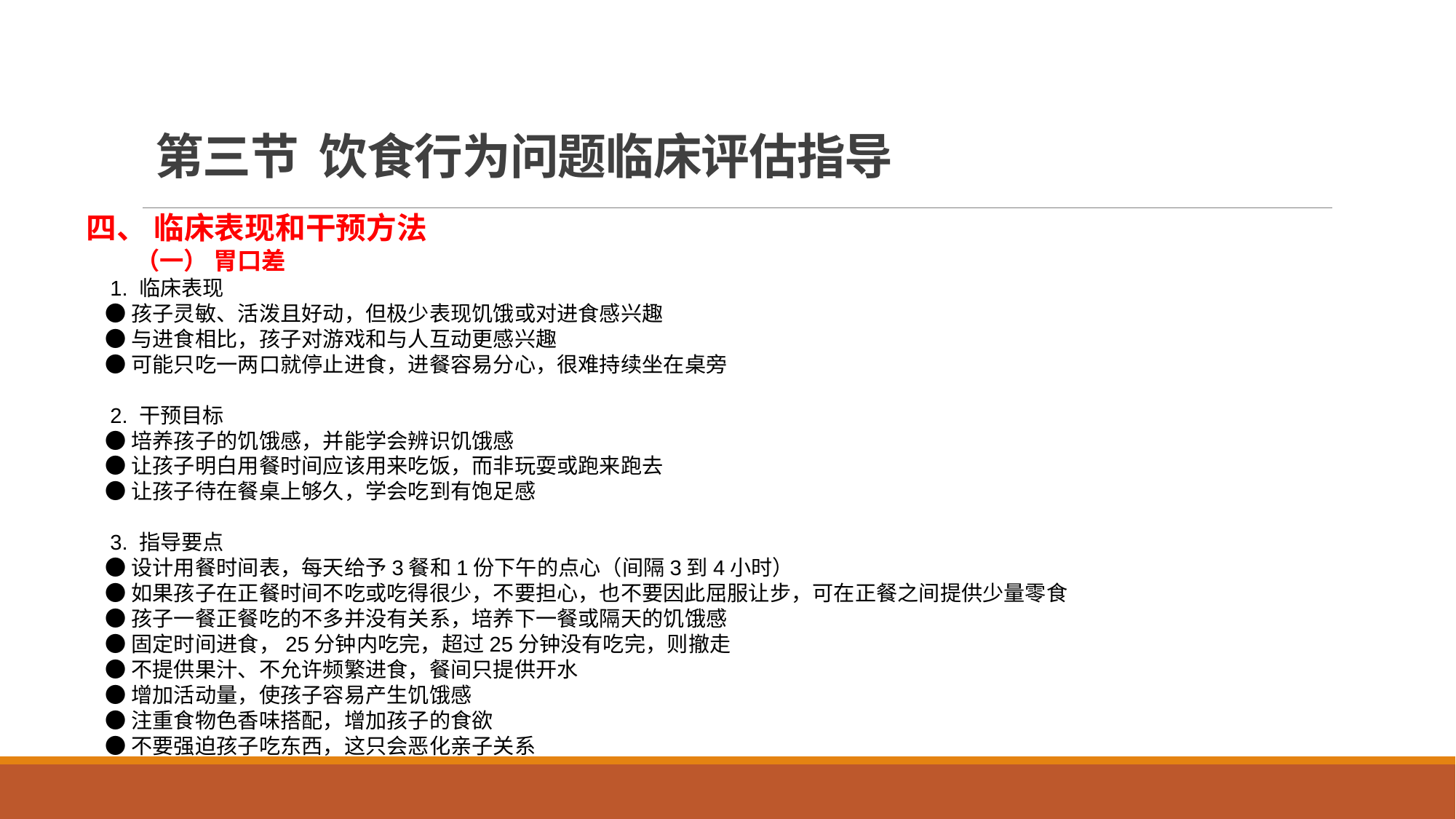

# 第三节  饮食行为问题临床评估指导
四、 临床表现和干预方法
        （一） 胃口差
    1. 临床表现
    ●孩子灵敏、活泼且好动，但极少表现饥饿或对进食感兴趣
    ●与进食相比，孩子对游戏和与人互动更感兴趣
    ●可能只吃一两口就停止进食，进餐容易分心，很难持续坐在桌旁

    2. 干预目标
    ●培养孩子的饥饿感，并能学会辨识饥饿感
    ●让孩子明白用餐时间应该用来吃饭，而非玩耍或跑来跑去
    ●让孩子待在餐桌上够久，学会吃到有饱足感

    3. 指导要点
    ●设计用餐时间表，每天给予3餐和1份下午的点心（间隔3到4小时）
    ●如果孩子在正餐时间不吃或吃得很少，不要担心，也不要因此屈服让步，可在正餐之间提供少量零食
    ●孩子一餐正餐吃的不多并没有关系，培养下一餐或隔天的饥饿感
    ●固定时间进食，25分钟内吃完，超过25分钟没有吃完，则撤走
    ●不提供果汁、不允许频繁进食，餐间只提供开水
    ●增加活动量，使孩子容易产生饥饿感
    ●注重食物色香味搭配，增加孩子的食欲
    ●不要强迫孩子吃东西，这只会恶化亲子关系